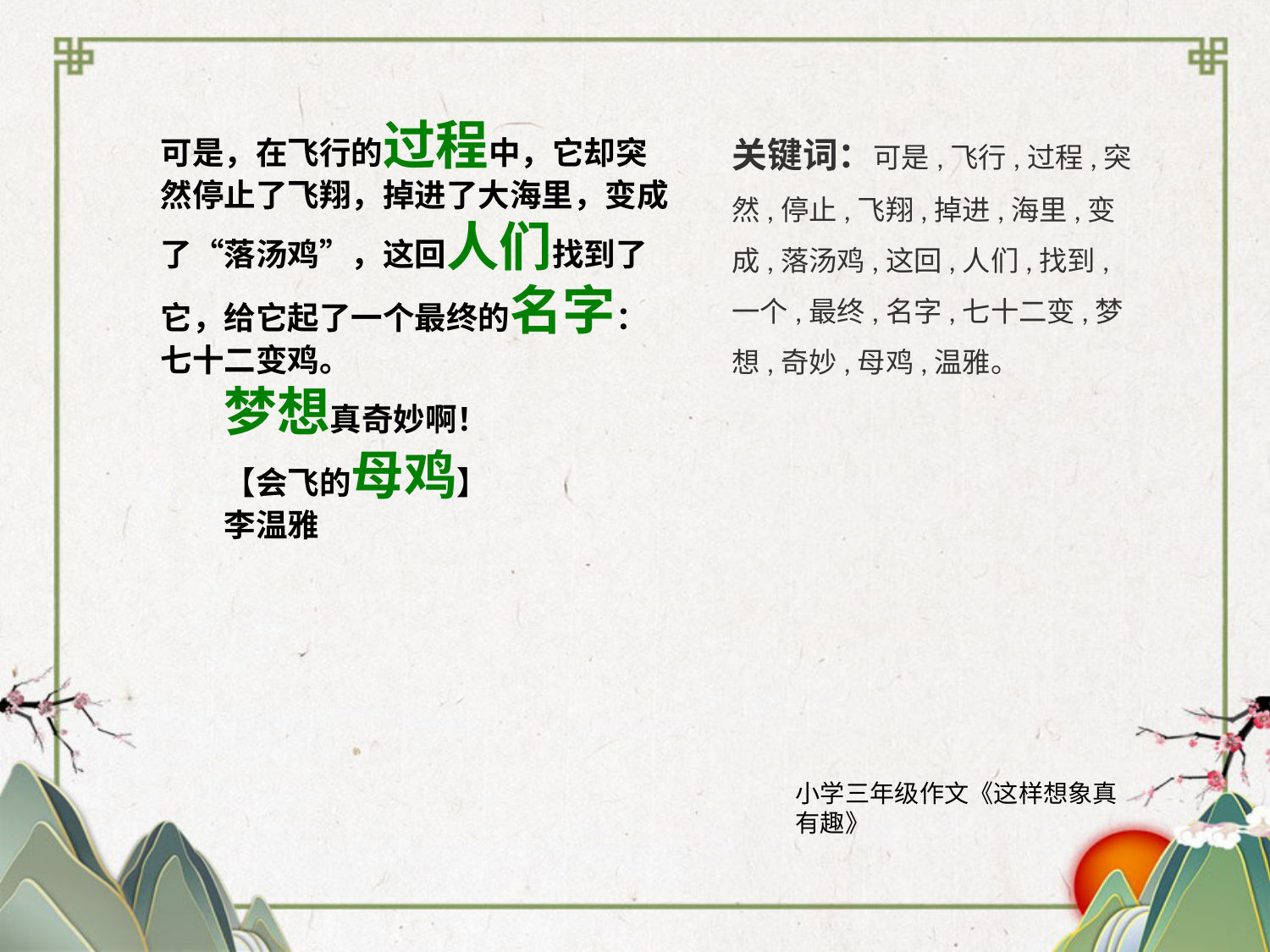

可是，在飞行的过程中，它却突然停止了飞翔，掉进了大海里，变成了“落汤鸡”，这回人们找到了它，给它起了一个最终的名字：七十二变鸡。
　　梦想真奇妙啊！
　　【会飞的母鸡】
　　李温雅
关键词：可是,飞行,过程,突然,停止,飞翔,掉进,海里,变成,落汤鸡,这回,人们,找到,一个,最终,名字,七十二变,梦想,奇妙,母鸡,温雅。
小学三年级作文《这样想象真有趣》